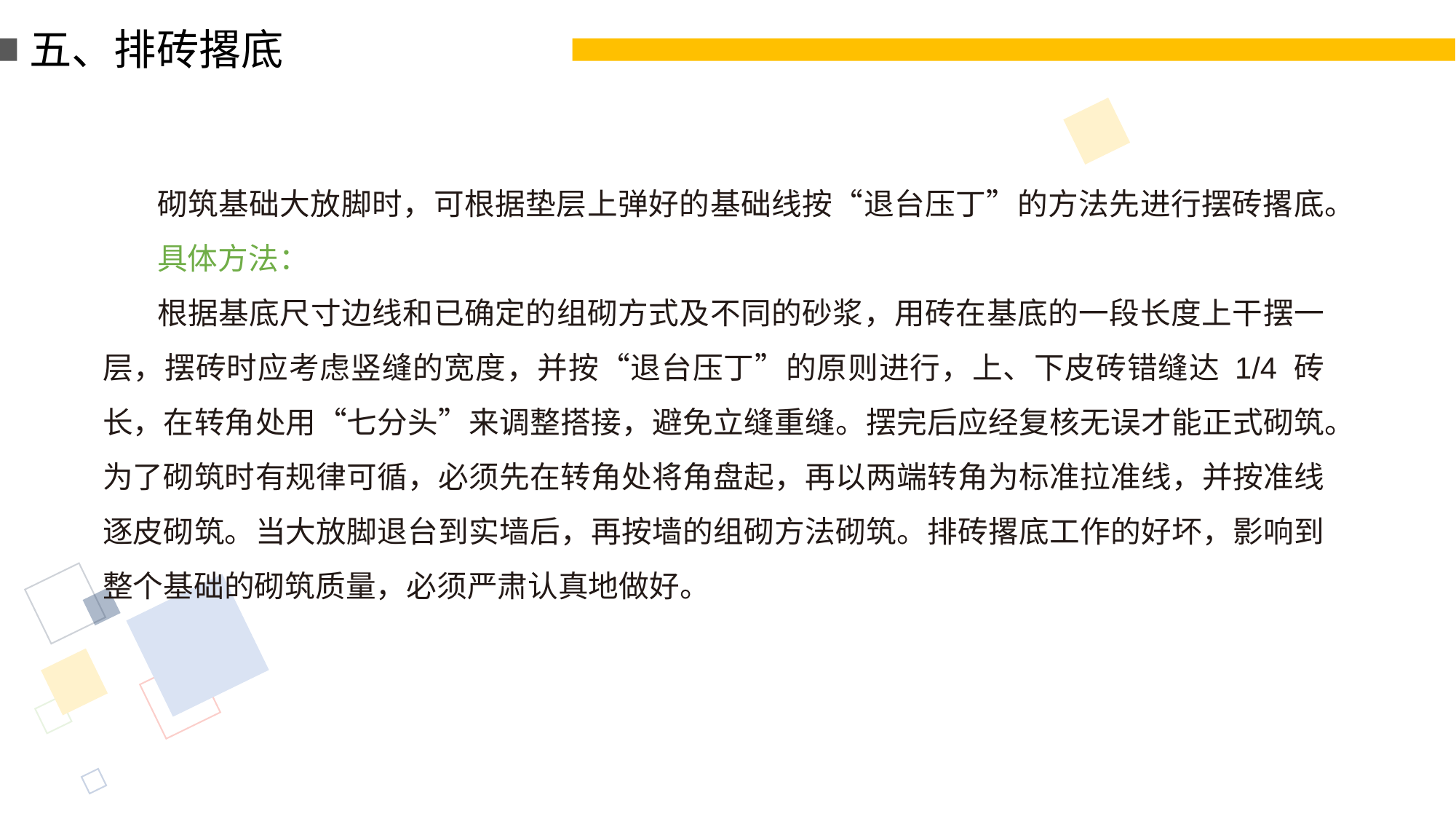

五、排砖撂底

砌筑基础大放脚时，可根据垫层上弹好的基础线按“退台压丁”的方法先进行摆砖撂底。
具体方法：
根据基底尺寸边线和已确定的组砌方式及不同的砂浆，用砖在基底的一段长度上干摆一层，摆砖时应考虑竖缝的宽度，并按“退台压丁”的原则进行，上、下皮砖错缝达 1/4 砖长，在转角处用“七分头”来调整搭接，避免立缝重缝。摆完后应经复核无误才能正式砌筑。为了砌筑时有规律可循，必须先在转角处将角盘起，再以两端转角为标准拉准线，并按准线逐皮砌筑。当大放脚退台到实墙后，再按墙的组砌方法砌筑。排砖撂底工作的好坏，影响到整个基础的砌筑质量，必须严肃认真地做好。